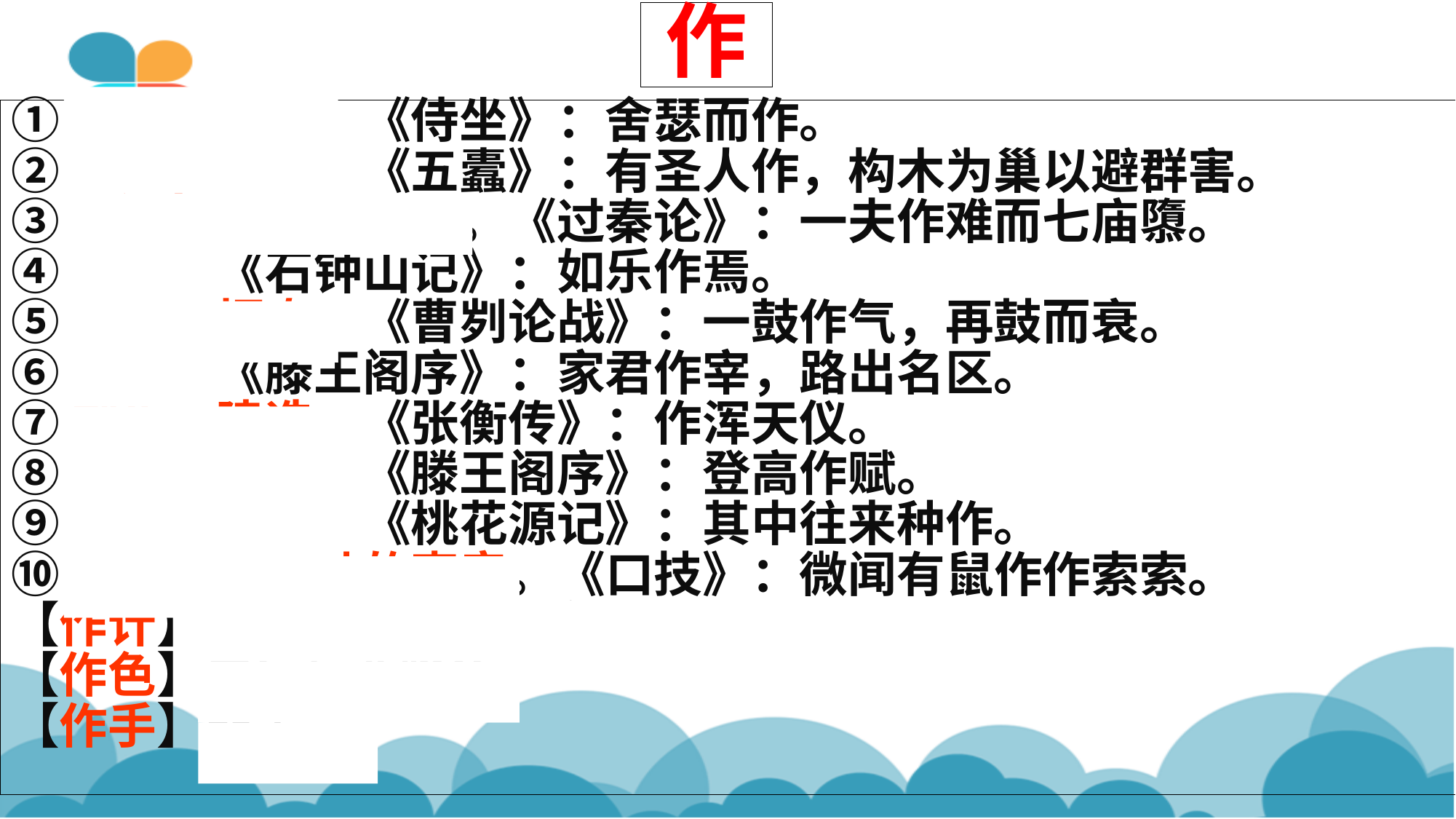

作

①起来；起身。《侍坐》：舍瑟而作。
②兴起；出现。《五蠹》：有圣人作，构木为巢以避群害。
③发动；发出；发生。《过秦论》：一夫作难而七庙隳。
④演奏。《石钟山记》：如乐作焉。
⑤振作；振奋。《曹刿论战》：一鼓作气，再鼓而衰。
⑥充任。《滕王阁序》：家君作宰，路出名区。
⑦制作；建造。《张衡传》：作浑天仪。
⑧创作；写作。《滕王阁序》：登高作赋。
⑨劳作；劳动。《桃花源记》：其中往来种作。
⑩摹写老鼠活动的声音。《口技》：微闻有鼠作作索索。
【作计】⒈主意。⒉打主意。
【作色】生气；变脸色。
【作手】能手。